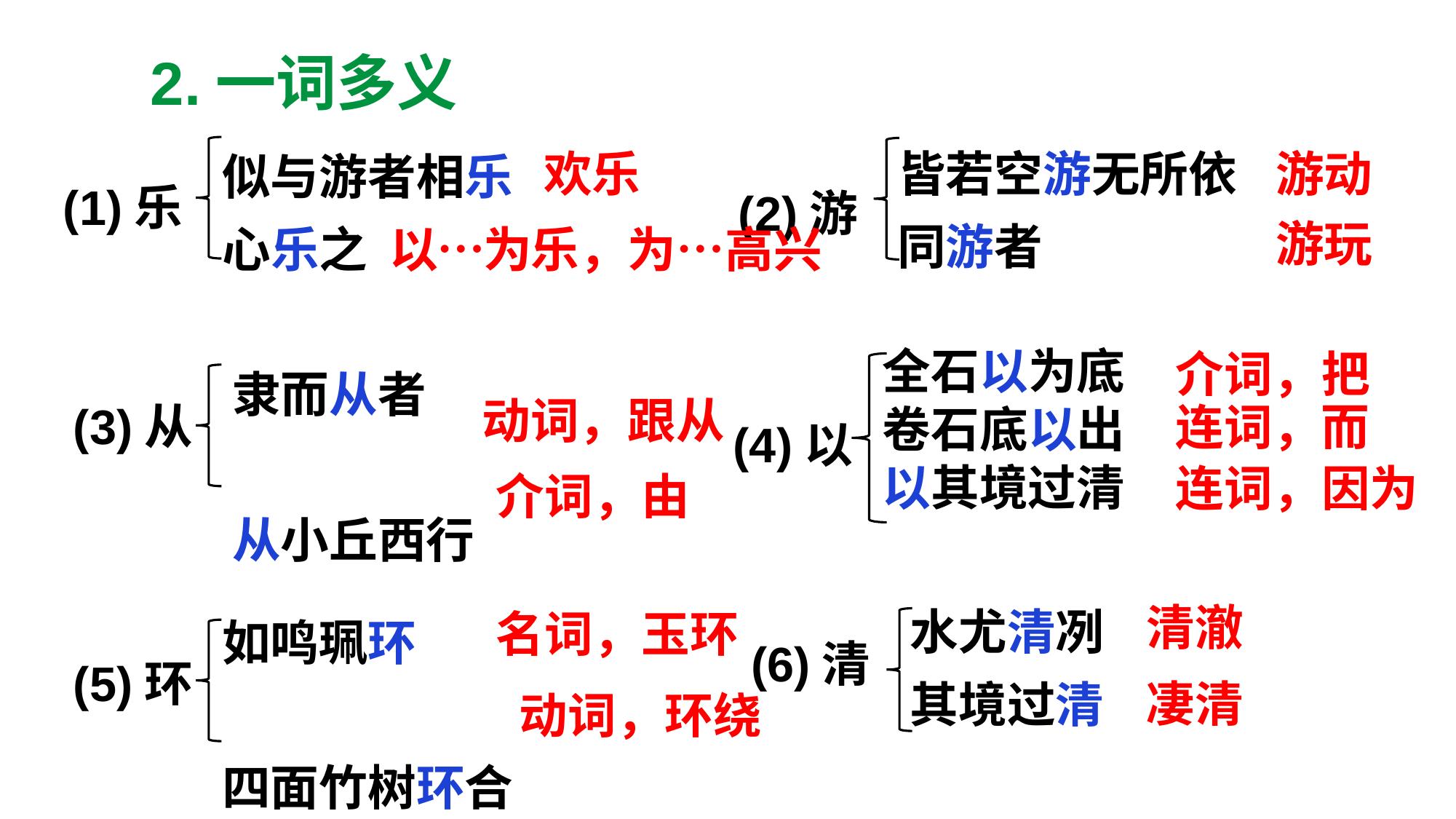

2.一词多义
皆若空游无所依
同游者
似与游者相乐
心乐之

欢乐

游动
(1)乐
(2)游
游玩
以…为乐，为…高兴
全石以为底
卷石底以出
以其境过清
介词，把
隶而从者
从小丘西行

(3)从
动词，跟从
(4)以
连词，而
连词，因为
介词，由
水尤清冽
其境过清
清澈
如鸣珮环
四面竹树环合
名词，玉环

(6)清

(5)环
凄清
动词，环绕